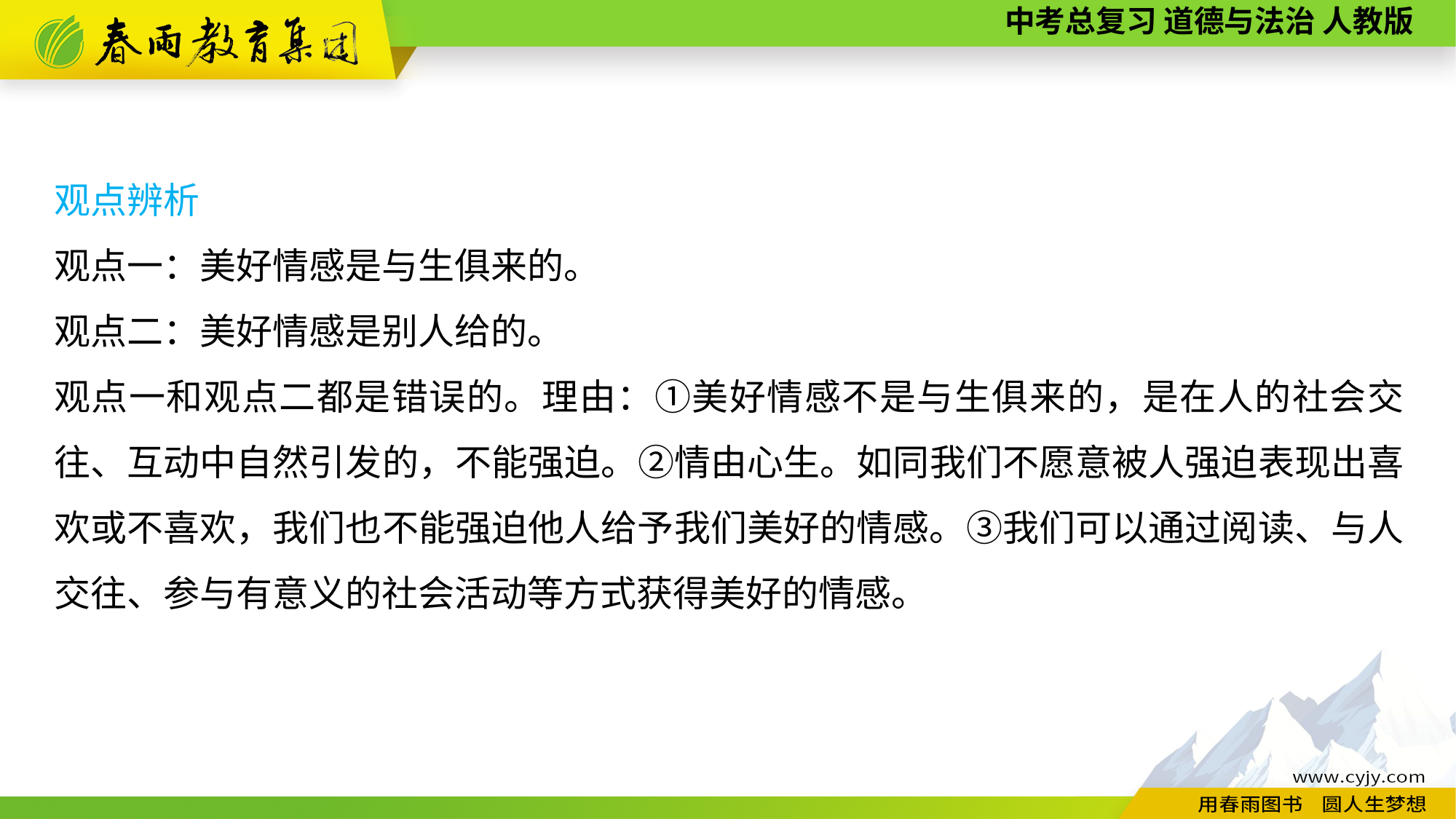

观点辨析
观点一：美好情感是与生俱来的。
观点二：美好情感是别人给的。
观点一和观点二都是错误的。理由：①美好情感不是与生俱来的，是在人的社会交往、互动中自然引发的，不能强迫。②情由心生。如同我们不愿意被人强迫表现出喜欢或不喜欢，我们也不能强迫他人给予我们美好的情感。③我们可以通过阅读、与人交往、参与有意义的社会活动等方式获得美好的情感。